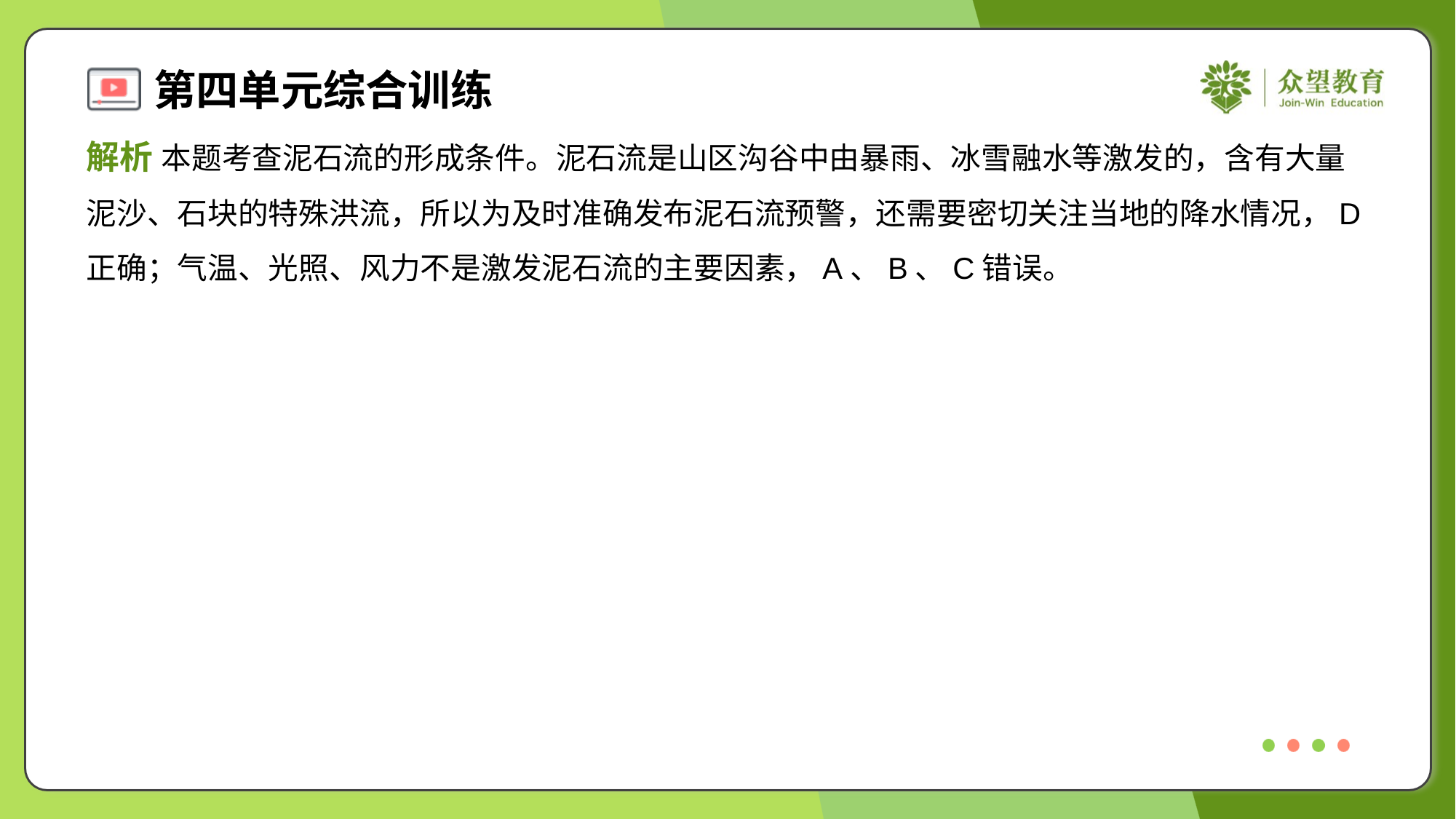

解析 本题考查泥石流的形成条件。泥石流是山区沟谷中由暴雨、冰雪融水等激发的，含有大量
泥沙、石块的特殊洪流，所以为及时准确发布泥石流预警，还需要密切关注当地的降水情况，D
正确；气温、光照、风力不是激发泥石流的主要因素，A、B、C错误。